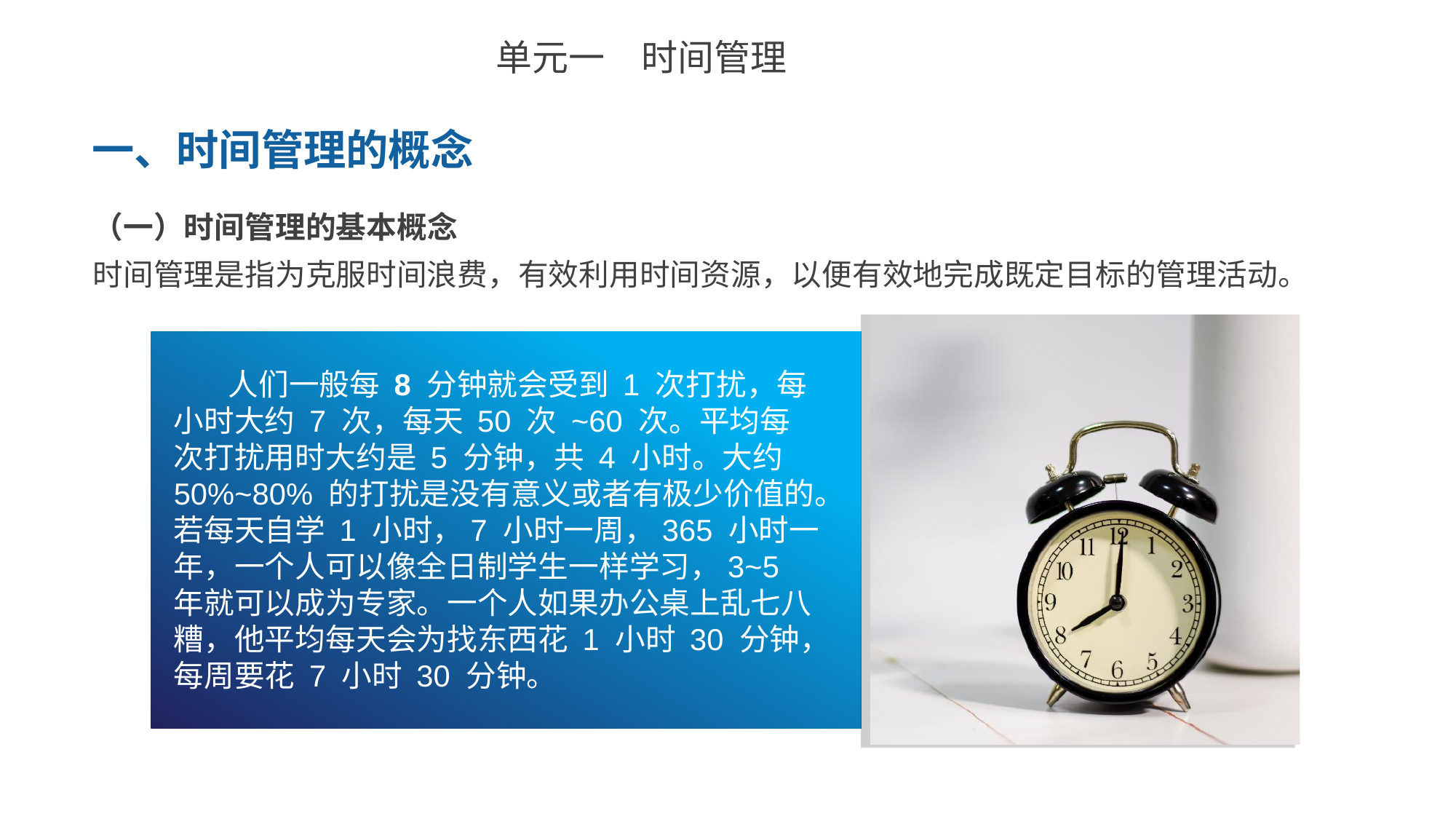

单元一　时间管理
一、时间管理的概念
（一）时间管理的基本概念
时间管理是指为克服时间浪费，有效利用时间资源，以便有效地完成既定目标的管理活动。

人们一般每 8 分钟就会受到 1 次打扰，每小时大约 7 次，每天 50 次 ~60 次。平均每次打扰用时大约是 5 分钟，共 4 小时。大约 50%~80% 的打扰是没有意义或者有极少价值的。若每天自学 1 小时，7 小时一周，365 小时一年，一个人可以像全日制学生一样学习，3~5 年就可以成为专家。一个人如果办公桌上乱七八糟，他平均每天会为找东西花 1 小时 30 分钟，每周要花 7 小时 30 分钟。